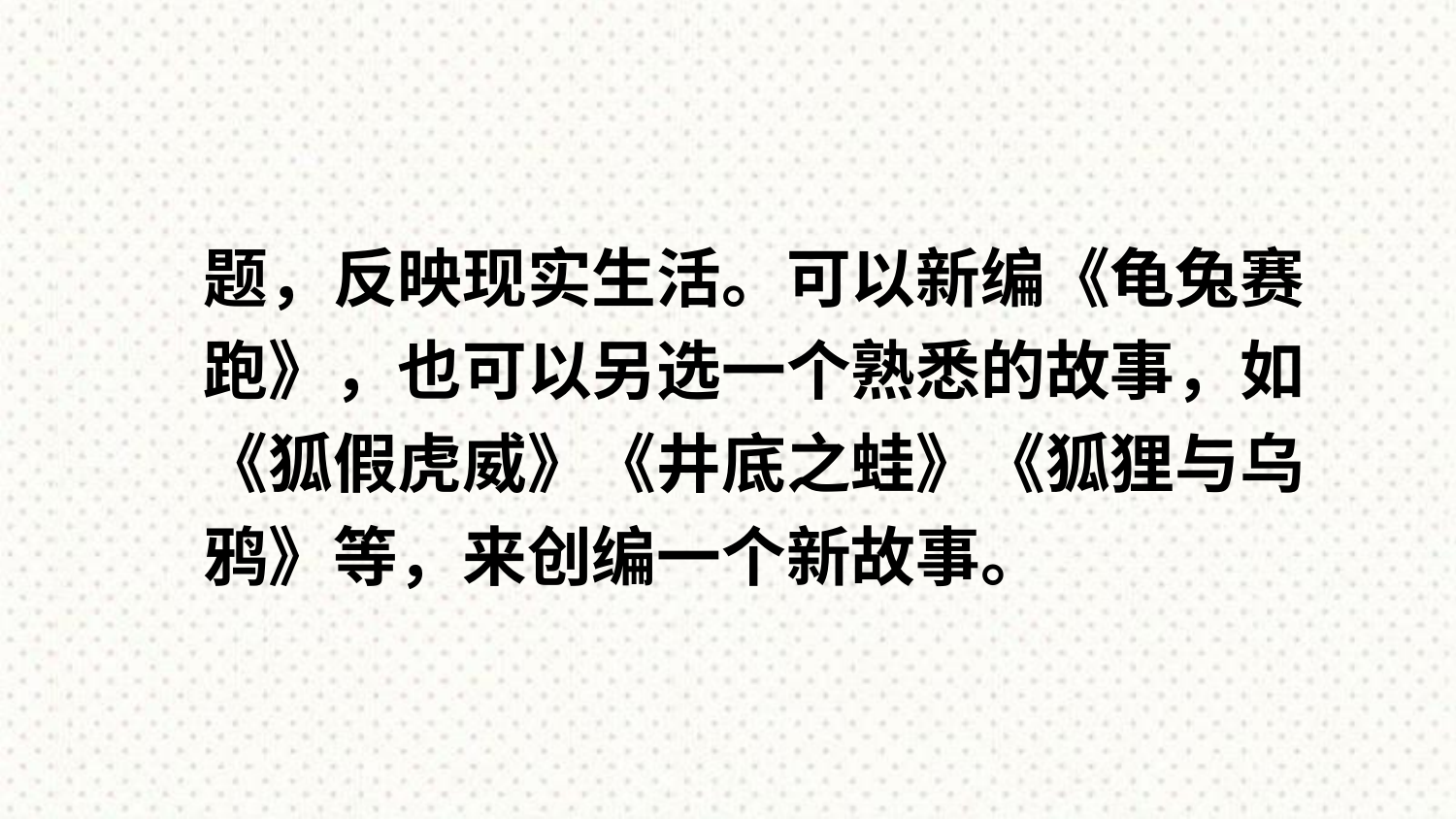

题，反映现实生活。可以新编《龟兔赛跑》，也可以另选一个熟悉的故事，如《狐假虎威》《井底之蛙》《狐狸与乌鸦》等，来创编一个新故事。